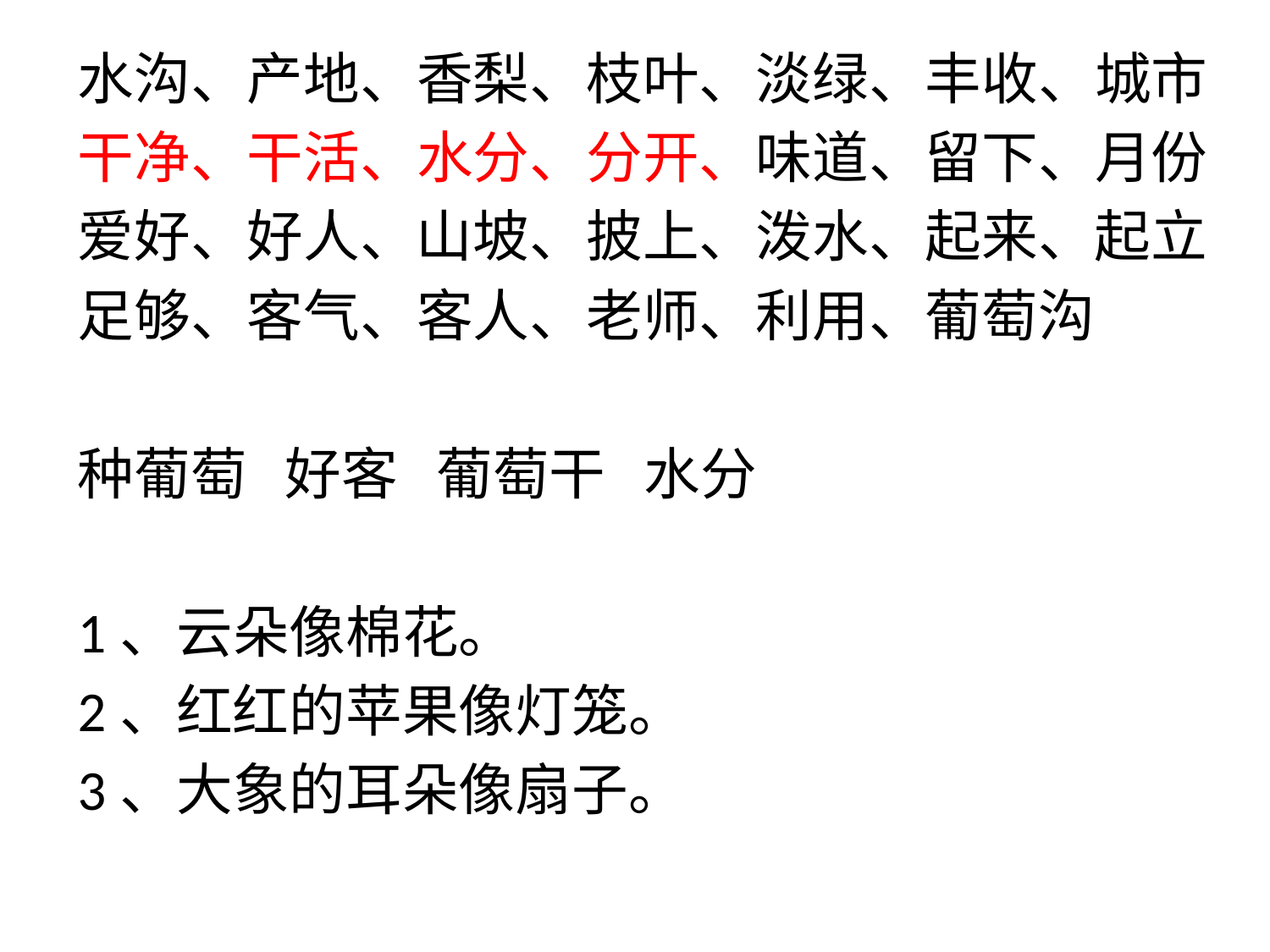

水沟、产地、香梨、枝叶、淡绿、丰收、城市
干净、干活、水分、分开、味道、留下、月份
爱好、好人、山坡、披上、泼水、起来、起立
足够、客气、客人、老师、利用、葡萄沟

种葡萄   好客   葡萄干   水分

1、云朵像棉花。
2、红红的苹果像灯笼。
3、大象的耳朵像扇子。